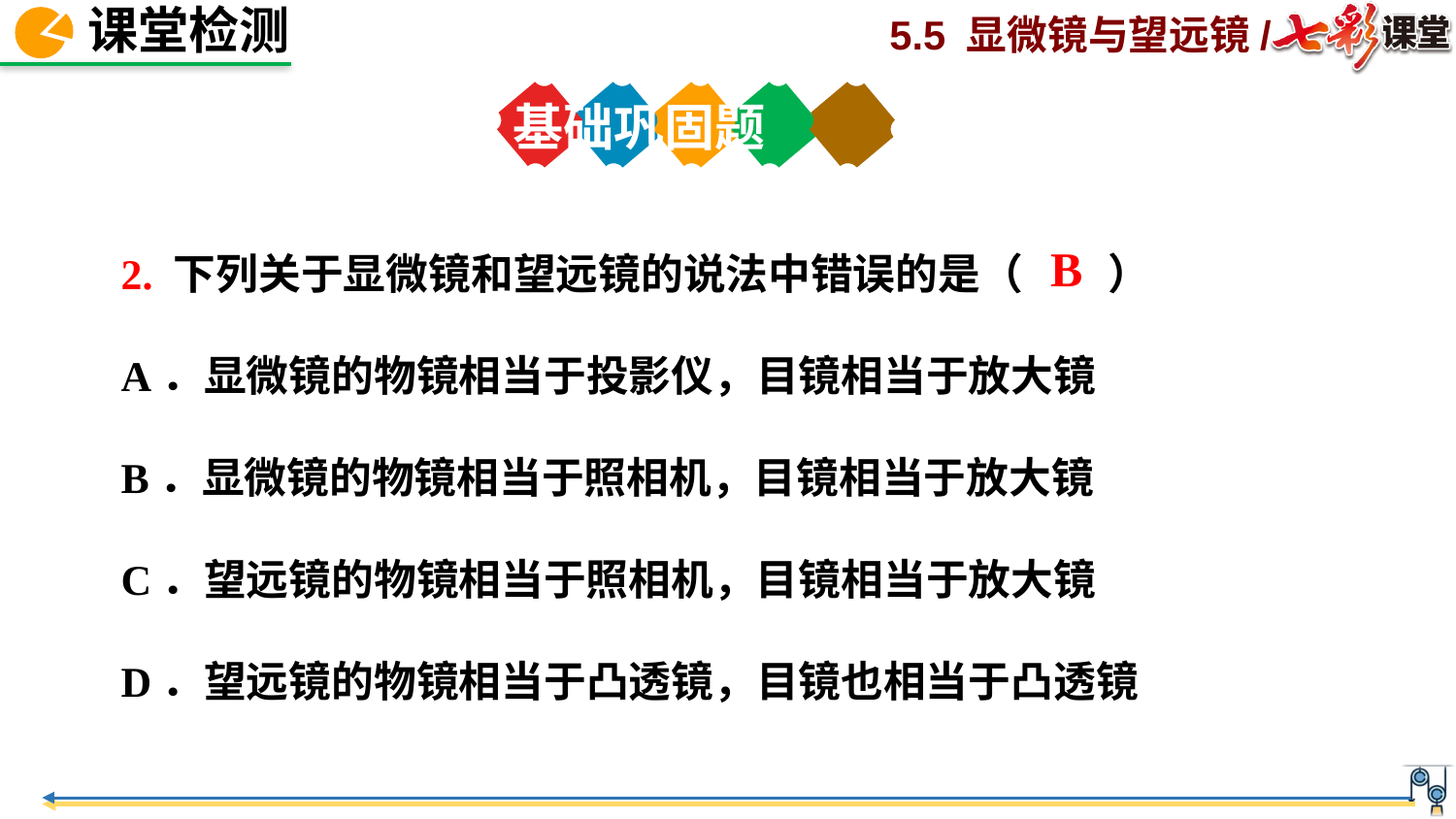

基础巩固题

2. 下列关于显微镜和望远镜的说法中错误的是（　　）
A．显微镜的物镜相当于投影仪，目镜相当于放大镜
B．显微镜的物镜相当于照相机，目镜相当于放大镜
C．望远镜的物镜相当于照相机，目镜相当于放大镜
D．望远镜的物镜相当于凸透镜，目镜也相当于凸透镜
B